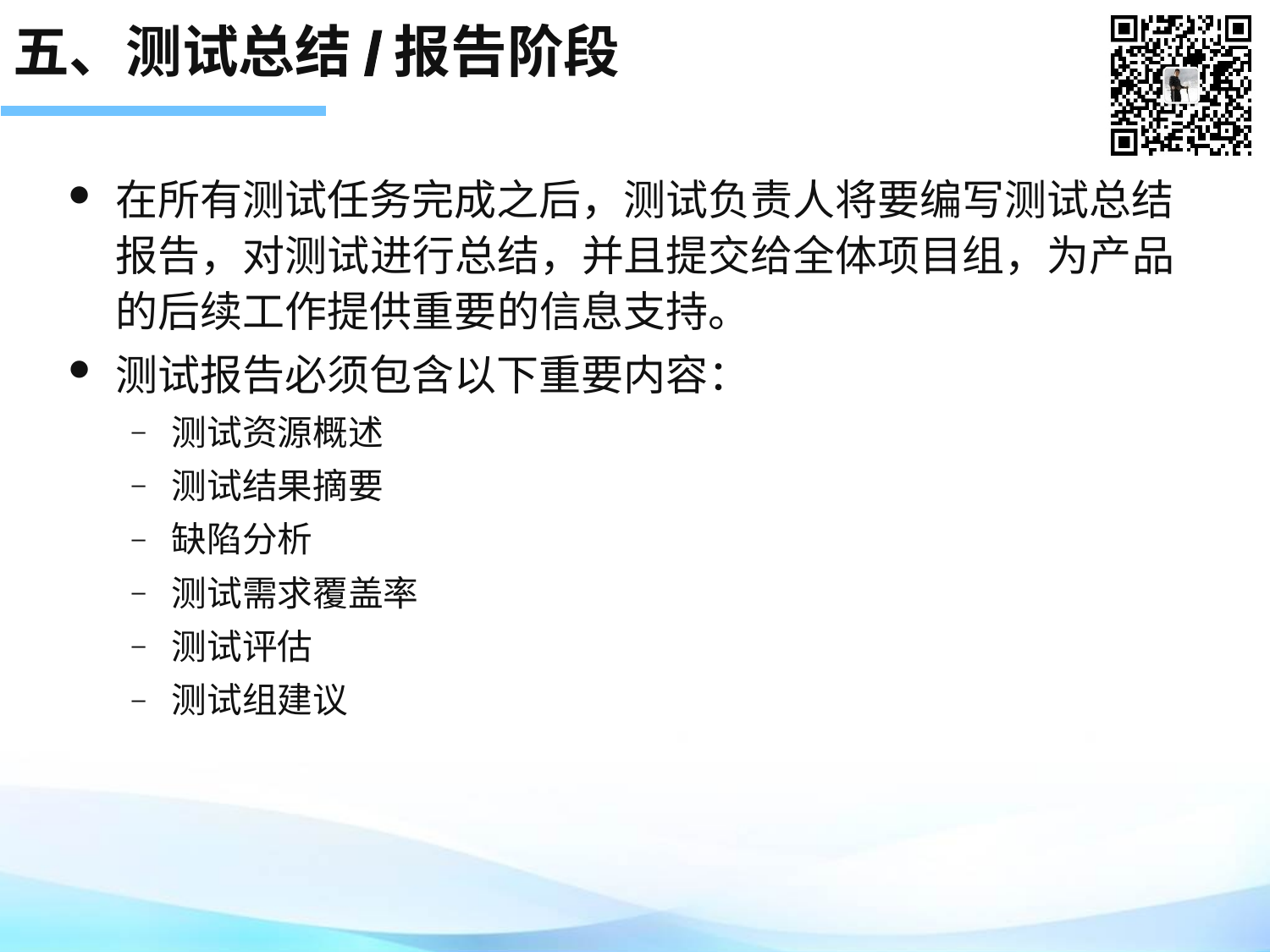

# 五、测试总结/报告阶段
在所有测试任务完成之后，测试负责人将要编写测试总结报告，对测试进行总结，并且提交给全体项目组，为产品的后续工作提供重要的信息支持。
测试报告必须包含以下重要内容：
测试资源概述
测试结果摘要
缺陷分析
测试需求覆盖率
测试评估
测试组建议